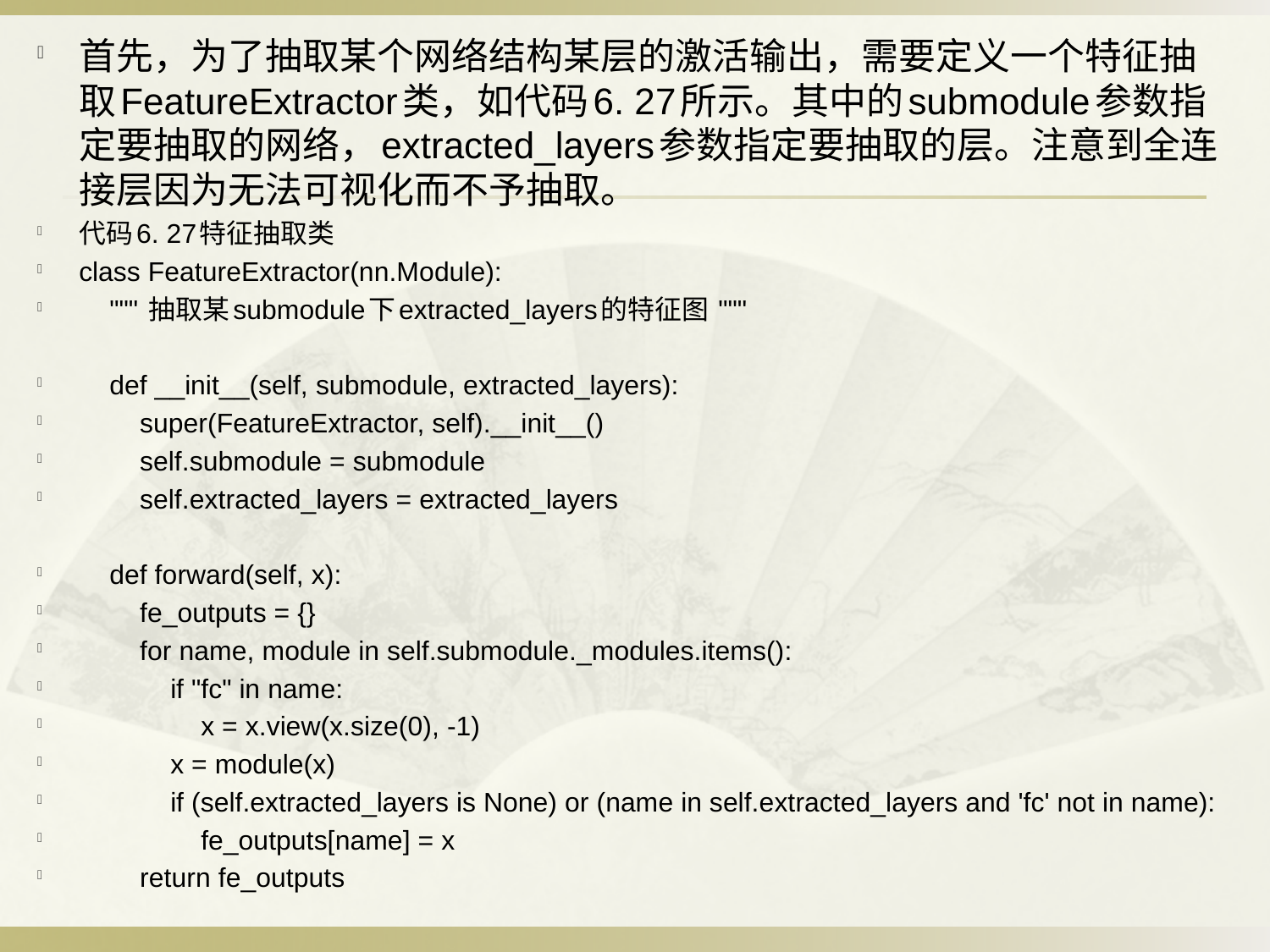

首先，为了抽取某个网络结构某层的激活输出，需要定义一个特征抽取FeatureExtractor类，如代码6. 27所示。其中的submodule参数指定要抽取的网络，extracted_layers参数指定要抽取的层。注意到全连接层因为无法可视化而不予抽取。
代码6. 27特征抽取类
class FeatureExtractor(nn.Module):
    """ 抽取某submodule下extracted_layers的特征图 """

    def __init__(self, submodule, extracted_layers):
        super(FeatureExtractor, self).__init__()
        self.submodule = submodule
        self.extracted_layers = extracted_layers

    def forward(self, x):
        fe_outputs = {}
        for name, module in self.submodule._modules.items():
            if "fc" in name:
                x = x.view(x.size(0), -1)
            x = module(x)
            if (self.extracted_layers is None) or (name in self.extracted_layers and 'fc' not in name):
                fe_outputs[name] = x
        return fe_outputs